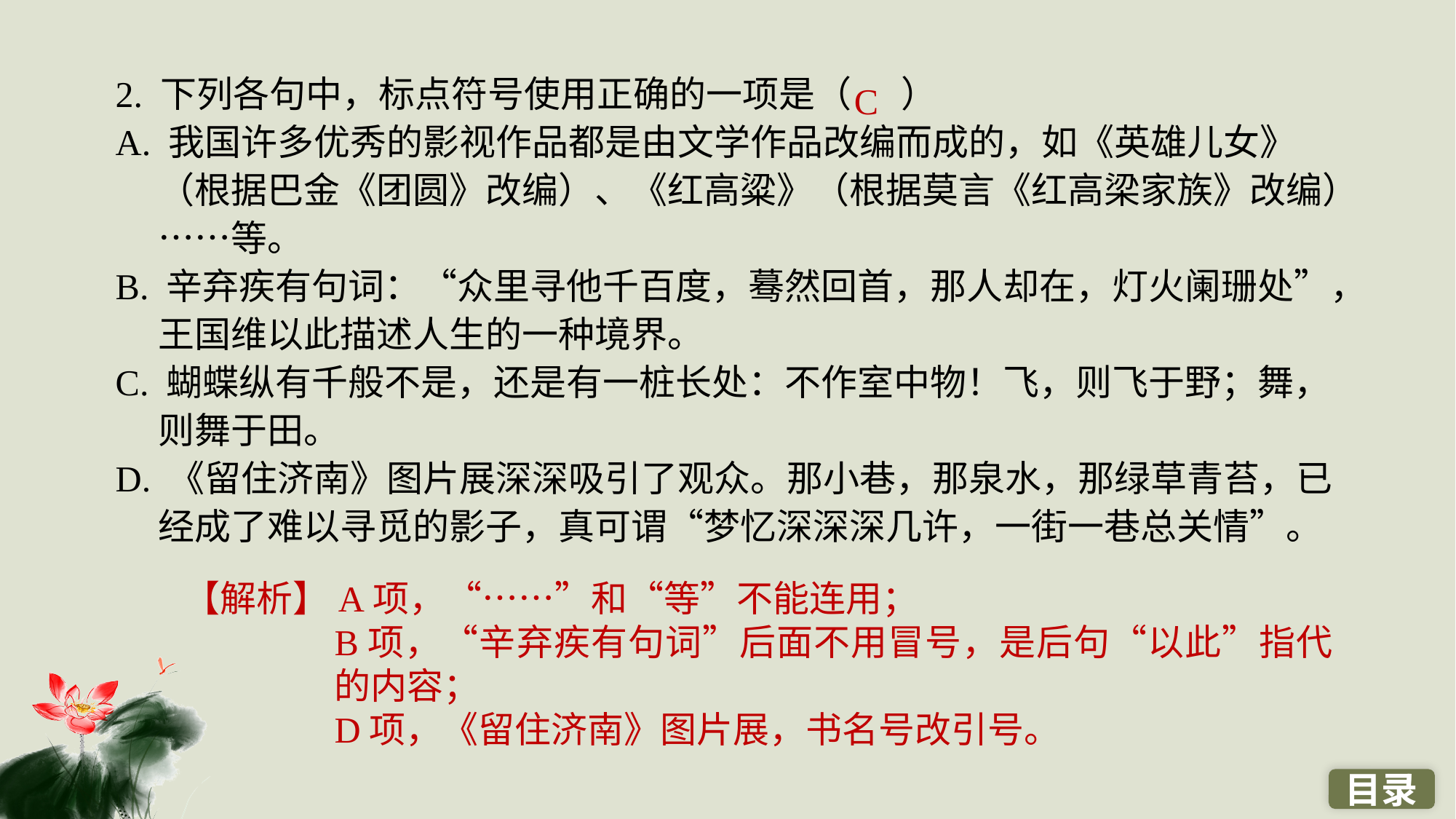

2. 下列各句中，标点符号使用正确的一项是（      ）
A. 我国许多优秀的影视作品都是由文学作品改编而成的，如《英雄儿女》（根据巴金《团圆》改编）、《红高粱》（根据莫言《红高梁家族》改编）……等。
B. 辛弃疾有句词：“众里寻他千百度，蓦然回首，那人却在，灯火阑珊处”，王国维以此描述人生的一种境界。
C. 蝴蝶纵有千般不是，还是有一桩长处：不作室中物！飞，则飞于野；舞，则舞于田。
D. 《留住济南》图片展深深吸引了观众。那小巷，那泉水，那绿草青苔，已经成了难以寻觅的影子，真可谓“梦忆深深深几许，一街一巷总关情”。
C
【解析】A项，“……”和“等”不能连用；
B项，“辛弃疾有句词”后面不用冒号，是后句“以此”指代的内容；
D项，《留住济南》图片展，书名号改引号。